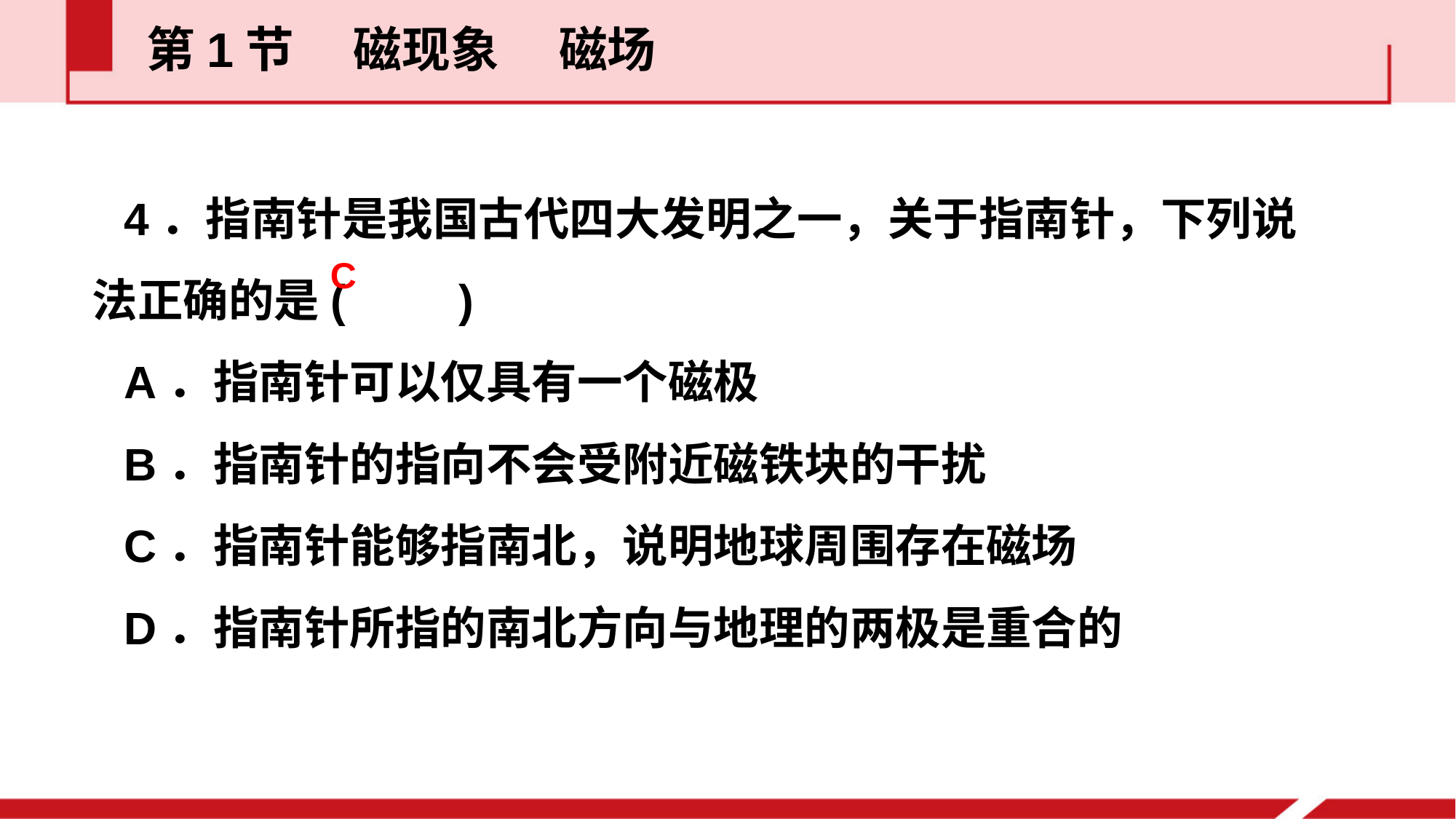

第1节  磁现象  磁场
4．指南针是我国古代四大发明之一，关于指南针，下列说法正确的是(　　)
A．指南针可以仅具有一个磁极
B．指南针的指向不会受附近磁铁块的干扰
C．指南针能够指南北，说明地球周围存在磁场
D．指南针所指的南北方向与地理的两极是重合的
C